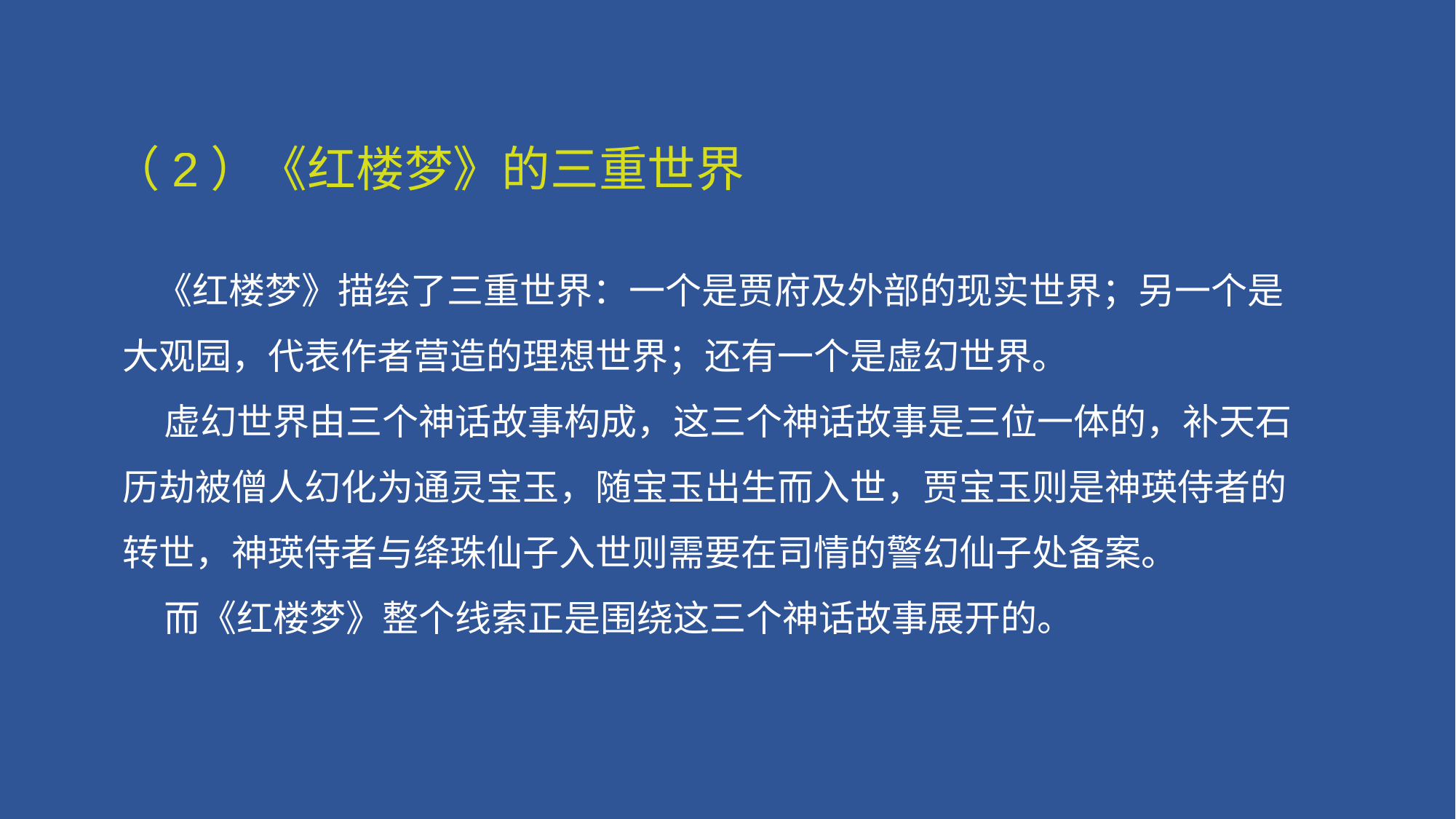

（2）《红楼梦》的三重世界
   《红楼梦》描绘了三重世界：一个是贾府及外部的现实世界；另一个是大观园，代表作者营造的理想世界；还有一个是虚幻世界。
    虚幻世界由三个神话故事构成，这三个神话故事是三位一体的，补天石历劫被僧人幻化为通灵宝玉，随宝玉出生而入世，贾宝玉则是神瑛侍者的转世，神瑛侍者与绛珠仙子入世则需要在司情的警幻仙子处备案。
    而《红楼梦》整个线索正是围绕这三个神话故事展开的。